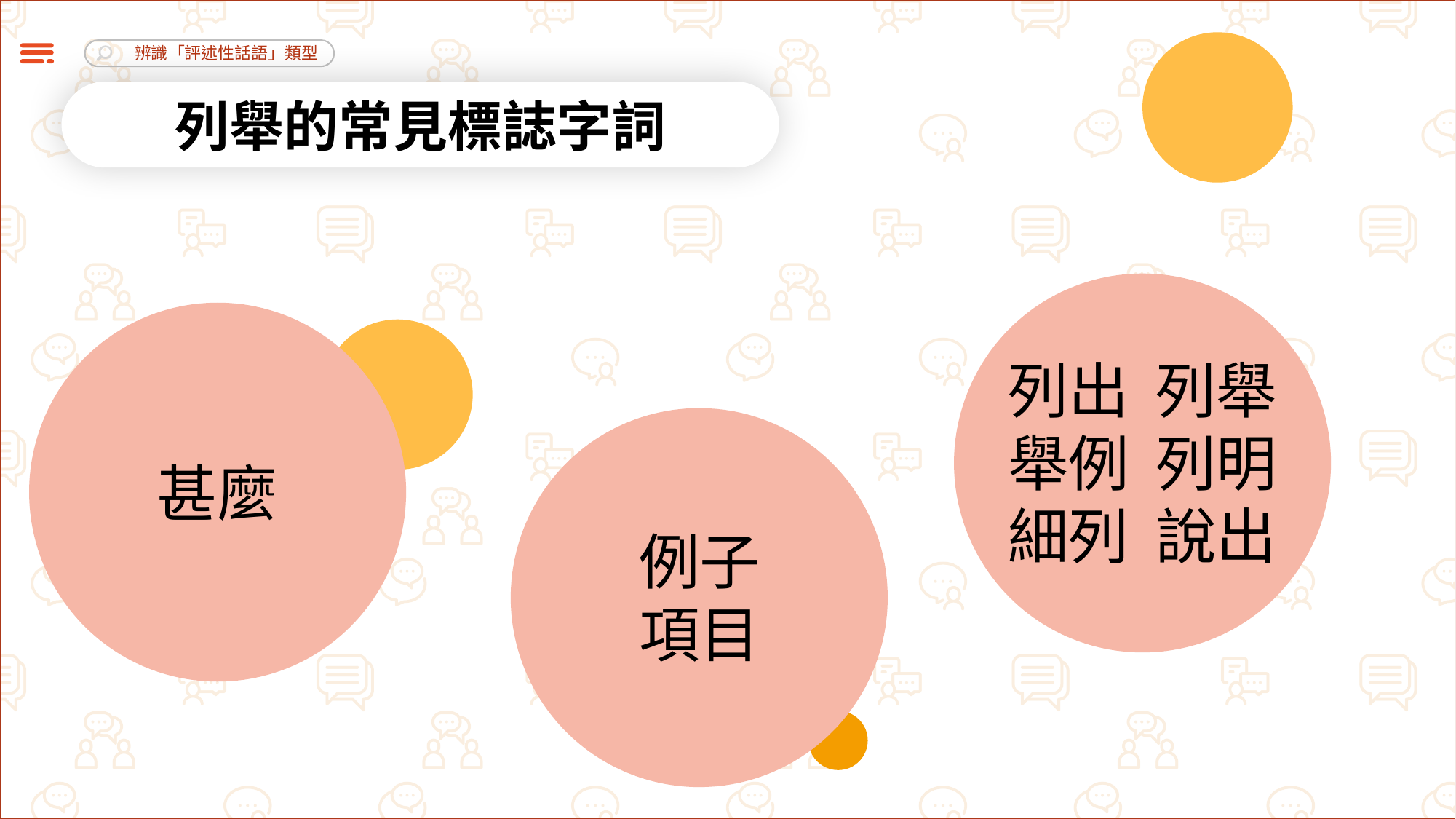

列舉的常見標誌字詞

列出  列舉
舉例  列明
細列  說出

甚麼

例子
項目